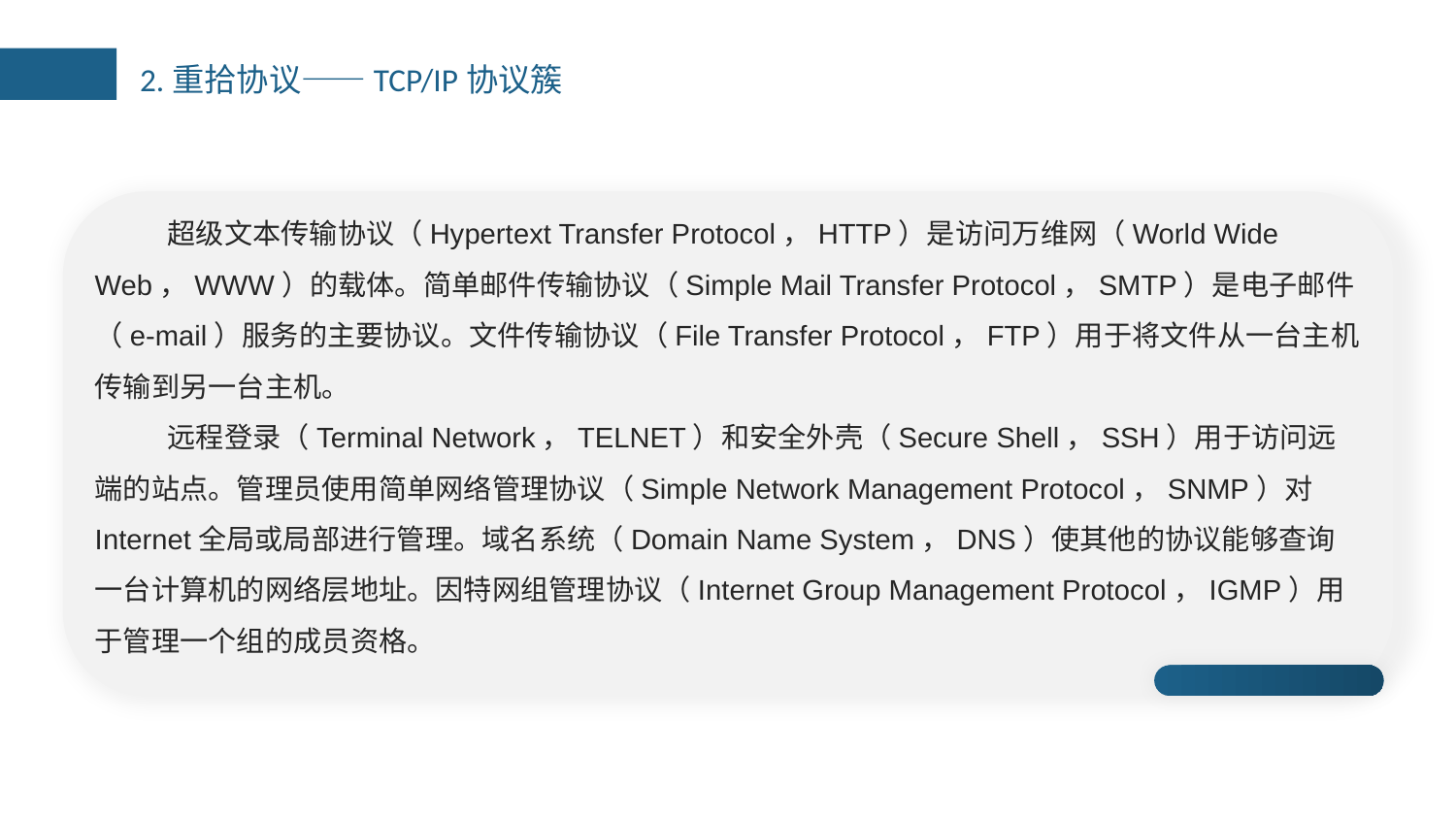

2.重拾协议——TCP/IP协议簇

超级文本传输协议（Hypertext Transfer Protocol，HTTP）是访问万维网（World Wide Web，WWW）的载体。简单邮件传输协议（Simple Mail Transfer Protocol，SMTP）是电子邮件（e-mail）服务的主要协议。文件传输协议（File Transfer Protocol，FTP）用于将文件从一台主机传输到另一台主机。
远程登录（Terminal Network，TELNET）和安全外壳（Secure Shell，SSH）用于访问远端的站点。管理员使用简单网络管理协议（Simple Network Management Protocol，SNMP）对Internet全局或局部进行管理。域名系统（Domain Name System，DNS）使其他的协议能够查询一台计算机的网络层地址。因特网组管理协议（Internet Group Management Protocol，IGMP）用于管理一个组的成员资格。